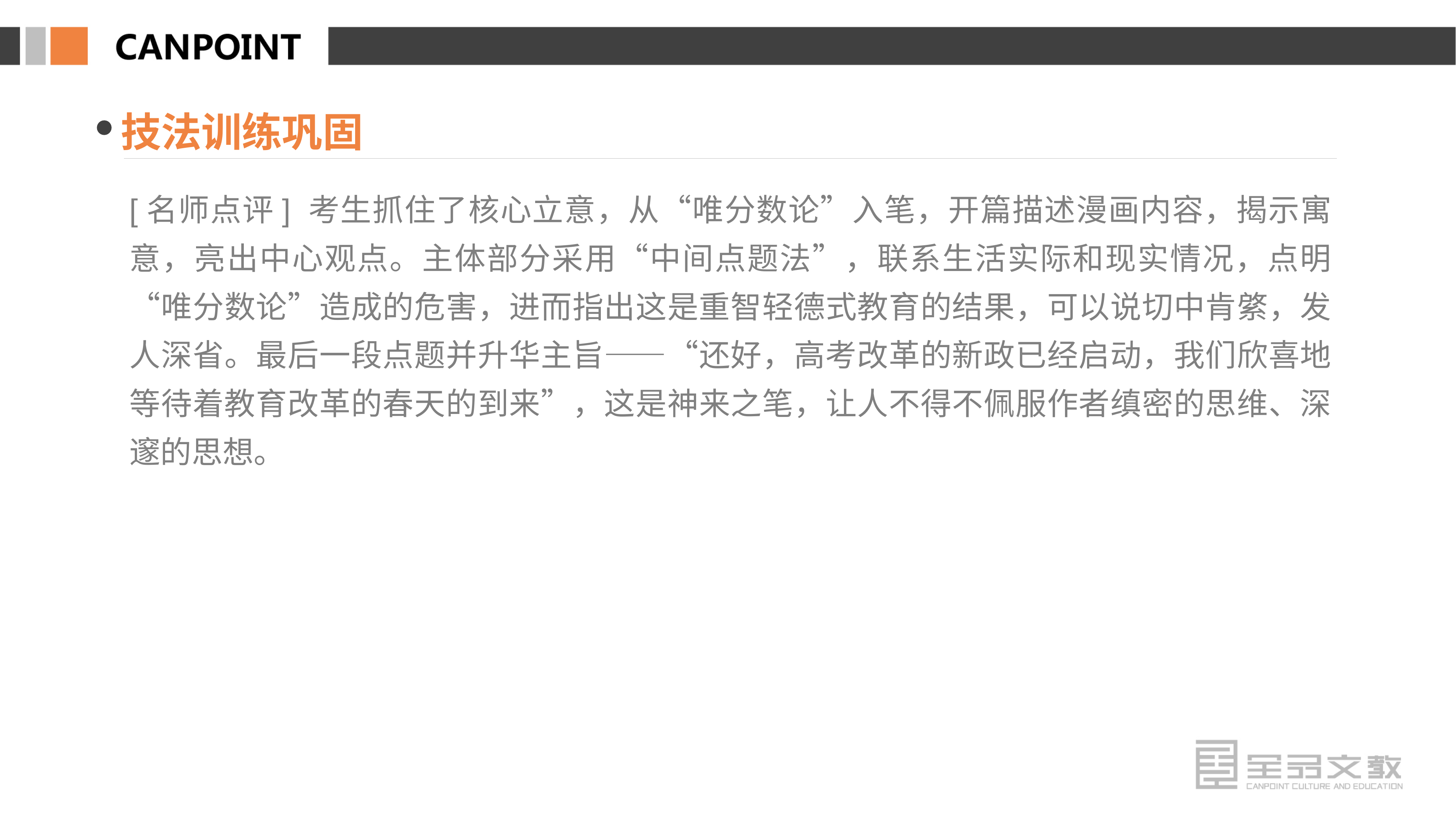

技法训练巩固

[名师点评] 考生抓住了核心立意，从“唯分数论”入笔，开篇描述漫画内容，揭示寓意，亮出中心观点。主体部分采用“中间点题法”，联系生活实际和现实情况，点明“唯分数论”造成的危害，进而指出这是重智轻德式教育的结果，可以说切中肯綮，发人深省。最后一段点题并升华主旨——“还好，高考改革的新政已经启动，我们欣喜地等待着教育改革的春天的到来”，这是神来之笔，让人不得不佩服作者缜密的思维、深邃的思想。